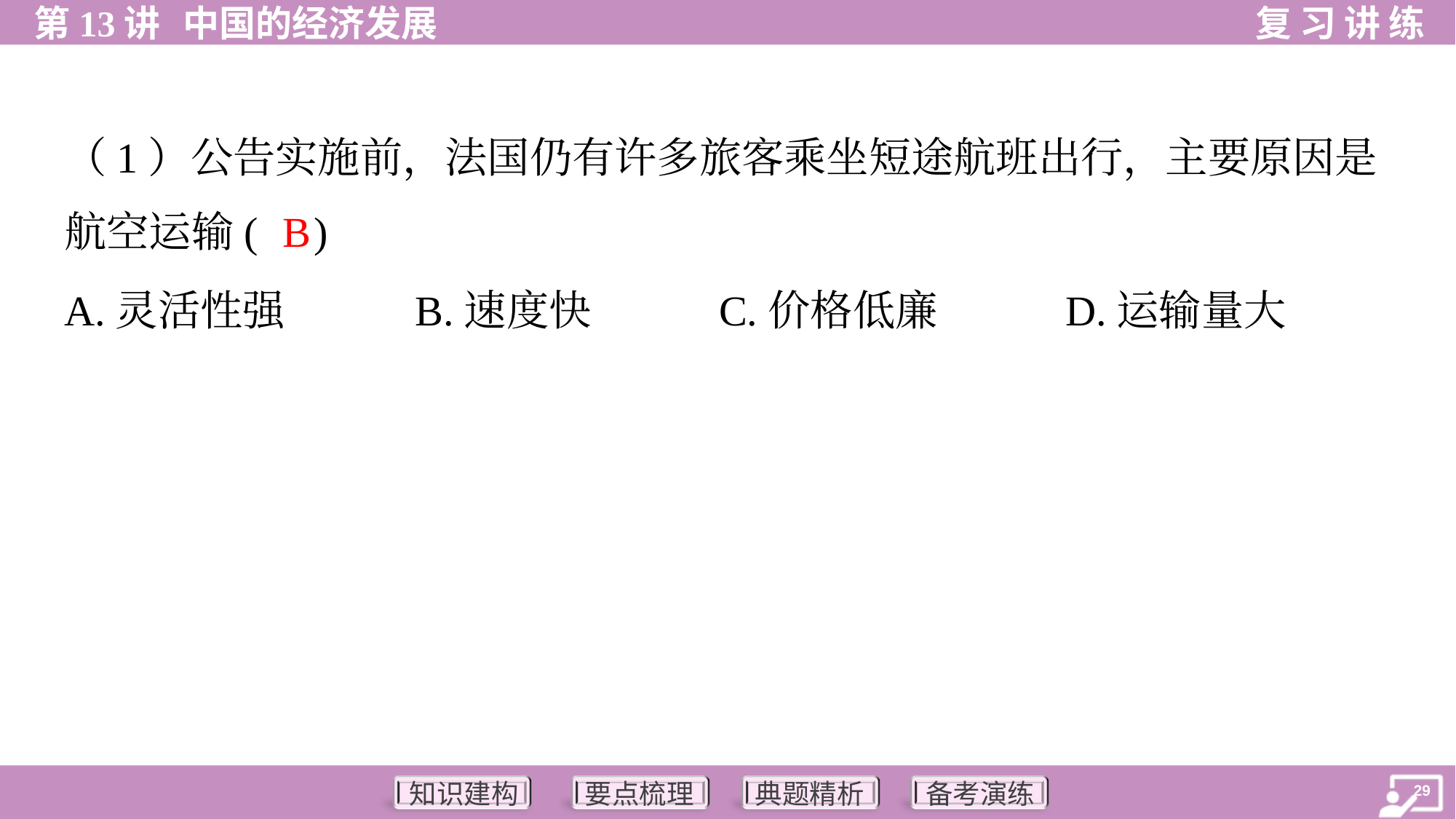

（1）公告实施前，法国仍有许多旅客乘坐短途航班出行，主要原因是
航空运输(     )
B
A.灵活性强	B.速度快	C.价格低廉	D.运输量大